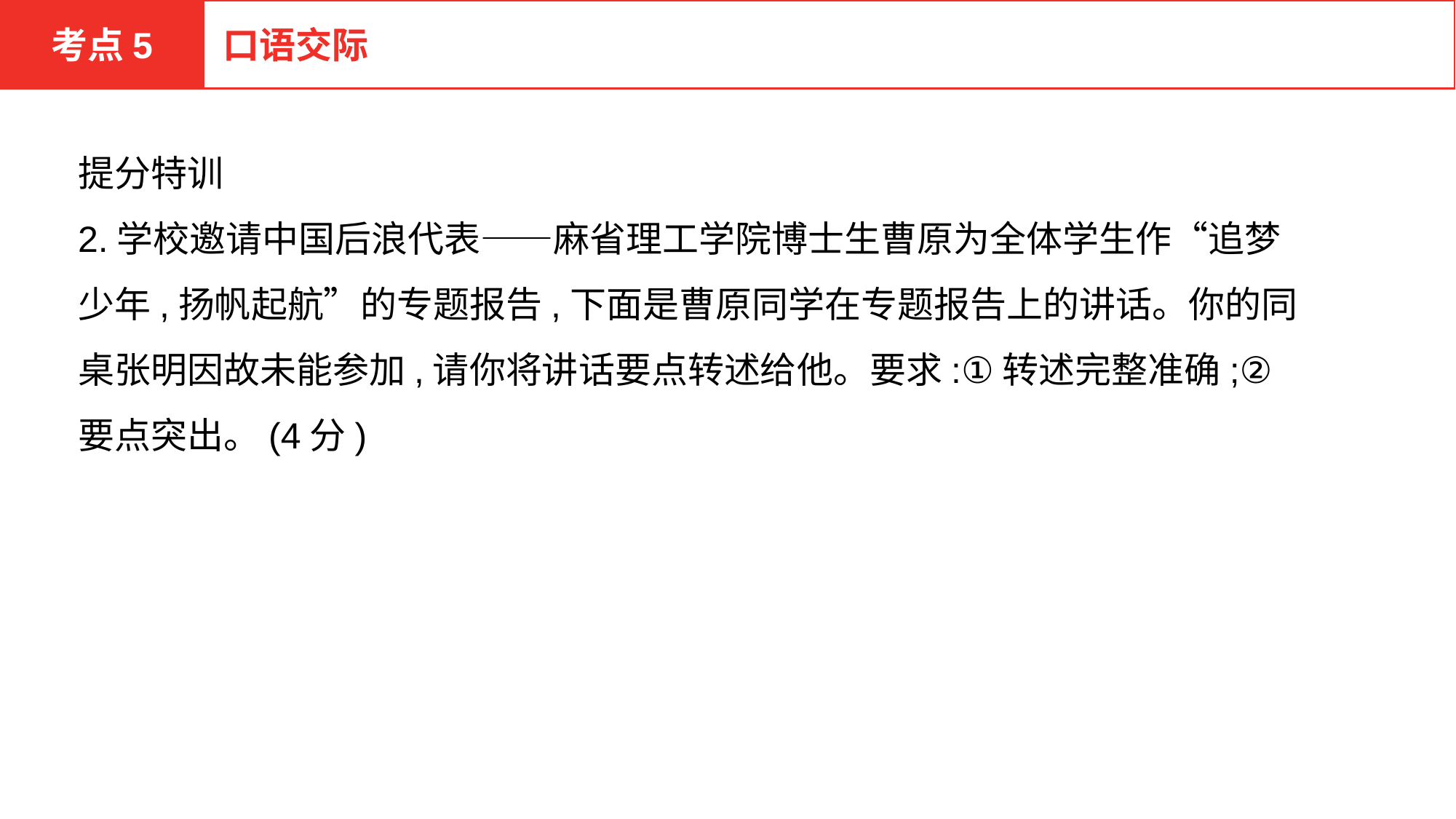

考点5
口语交际
提分特训
2.学校邀请中国后浪代表——麻省理工学院博士生曹原为全体学生作“追梦少年,扬帆起航”的专题报告,下面是曹原同学在专题报告上的讲话。你的同桌张明因故未能参加,请你将讲话要点转述给他。要求:①转述完整准确;②要点突出。(4分)